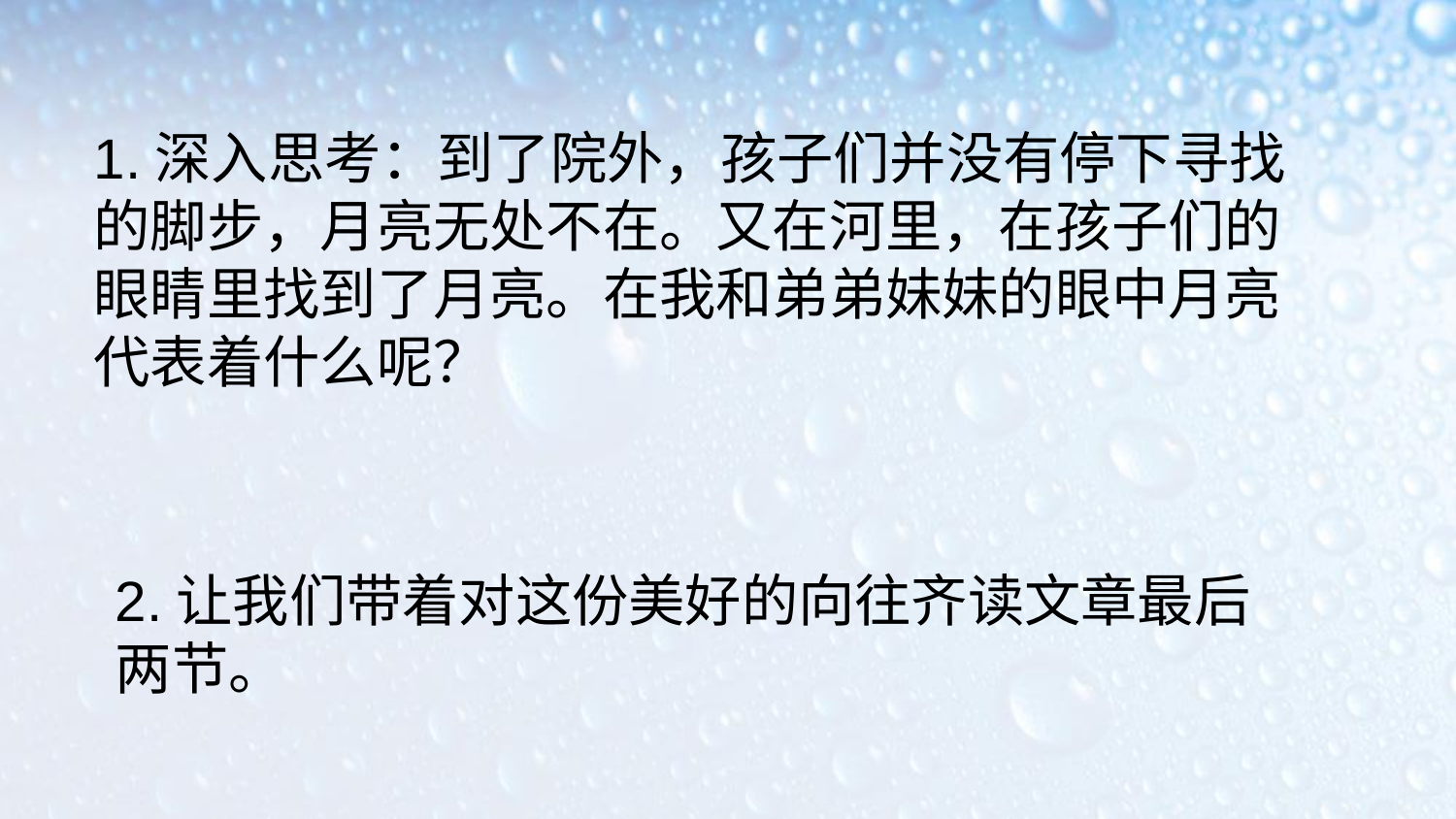

1.深入思考：到了院外，孩子们并没有停下寻找的脚步，月亮无处不在。又在河里，在孩子们的眼睛里找到了月亮。在我和弟弟妹妹的眼中月亮代表着什么呢？
2.让我们带着对这份美好的向往齐读文章最后两节。